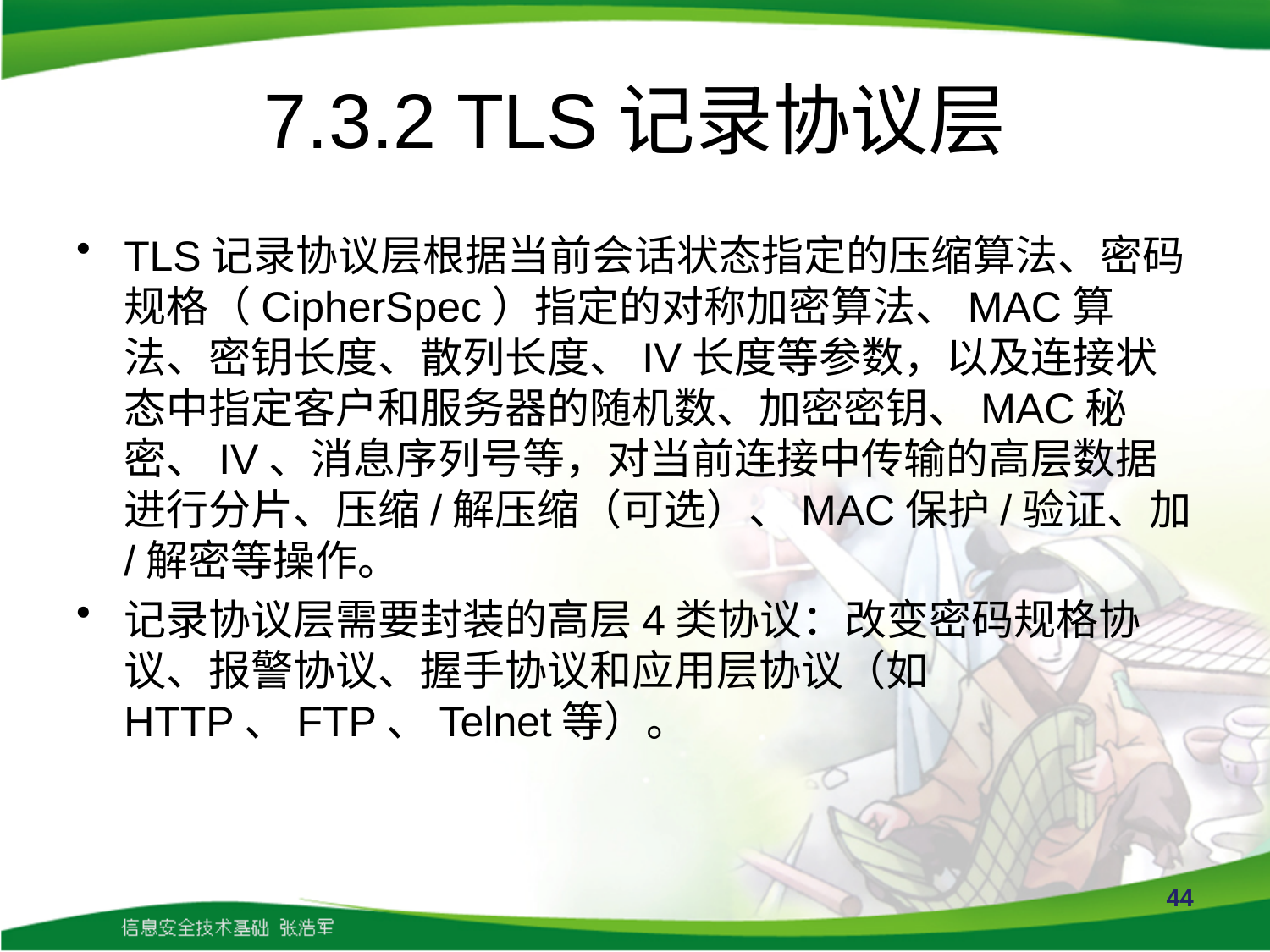

# 7.3.2 TLS记录协议层
TLS记录协议层根据当前会话状态指定的压缩算法、密码规格（CipherSpec）指定的对称加密算法、MAC算法、密钥长度、散列长度、IV长度等参数，以及连接状态中指定客户和服务器的随机数、加密密钥、MAC秘密、IV、消息序列号等，对当前连接中传输的高层数据进行分片、压缩/解压缩（可选）、MAC保护/验证、加/解密等操作。
记录协议层需要封装的高层4类协议：改变密码规格协议、报警协议、握手协议和应用层协议（如HTTP、FTP、Telnet等）。
44